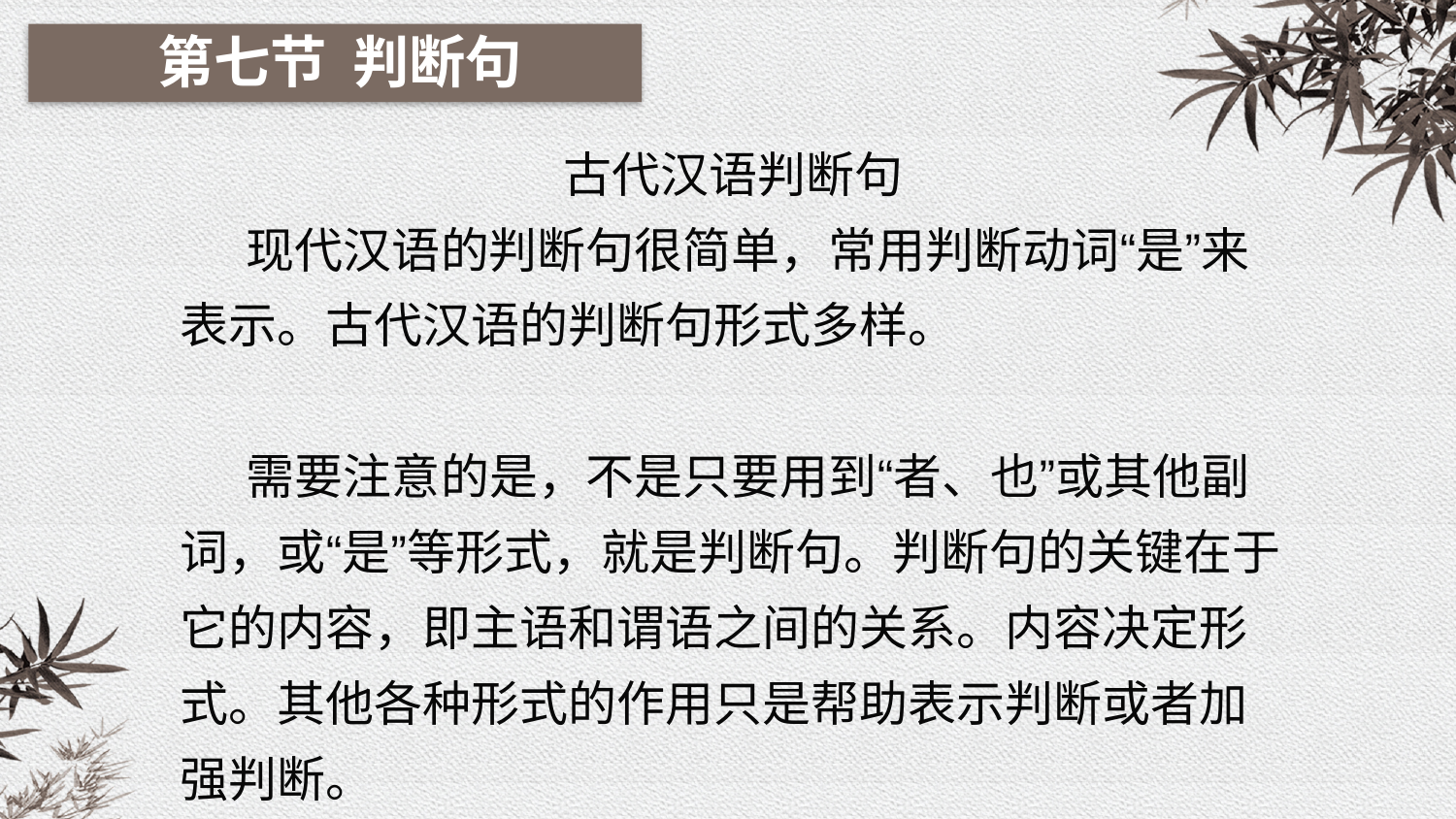

第七节  判断句

古代汉语判断句
    现代汉语的判断句很简单，常用判断动词“是”来表示。古代汉语的判断句形式多样。

    需要注意的是，不是只要用到“者、也”或其他副词，或“是”等形式，就是判断句。判断句的关键在于它的内容，即主语和谓语之间的关系。内容决定形式。其他各种形式的作用只是帮助表示判断或者加强判断。